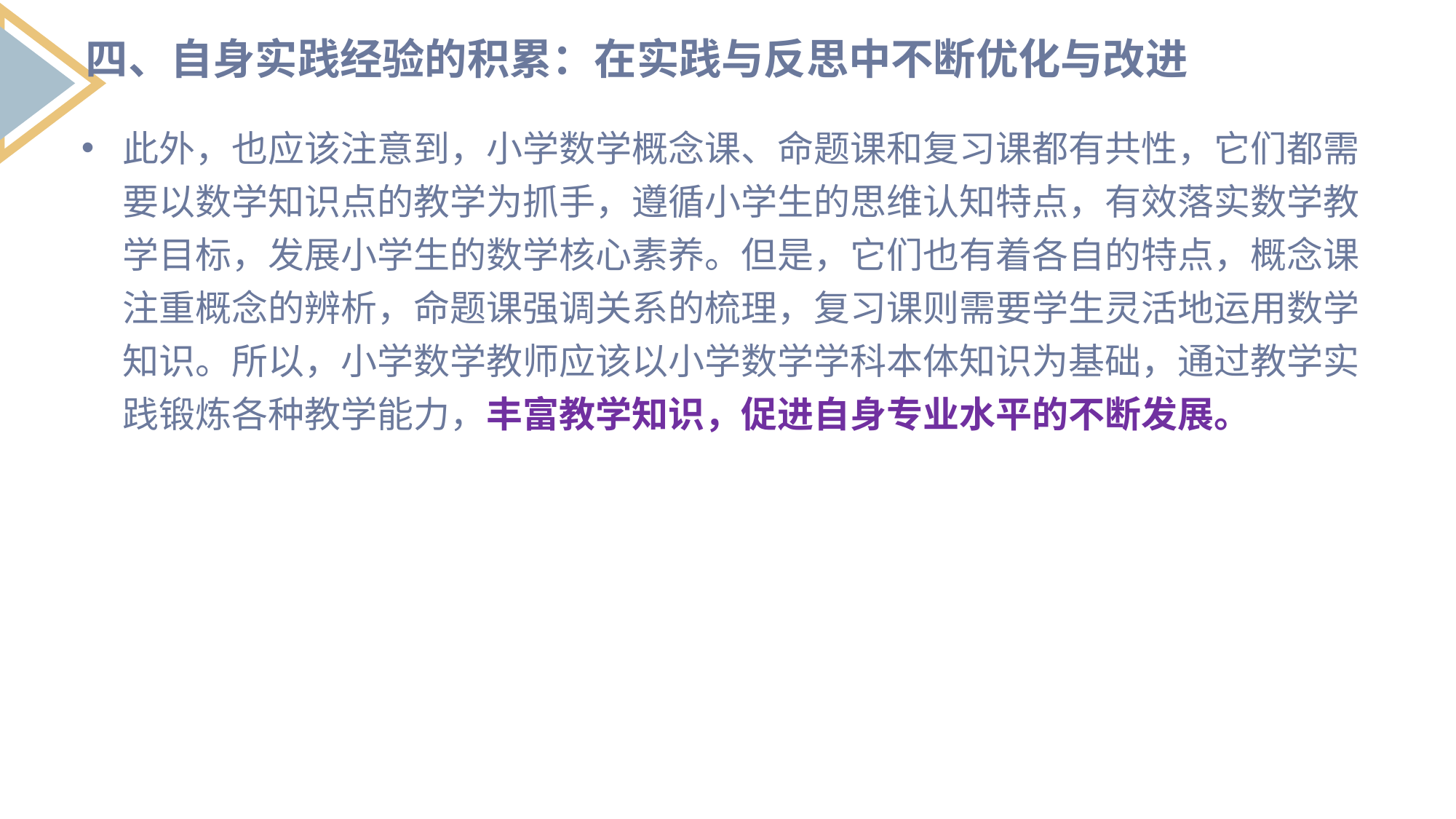

四、自身实践经验的积累：在实践与反思中不断优化与改进

此外，也应该注意到，小学数学概念课、命题课和复习课都有共性，它们都需要以数学知识点的教学为抓手，遵循小学生的思维认知特点，有效落实数学教学目标，发展小学生的数学核心素养。但是，它们也有着各自的特点，概念课注重概念的辨析，命题课强调关系的梳理，复习课则需要学生灵活地运用数学知识。所以，小学数学教师应该以小学数学学科本体知识为基础，通过教学实践锻炼各种教学能力，丰富教学知识，促进自身专业水平的不断发展。